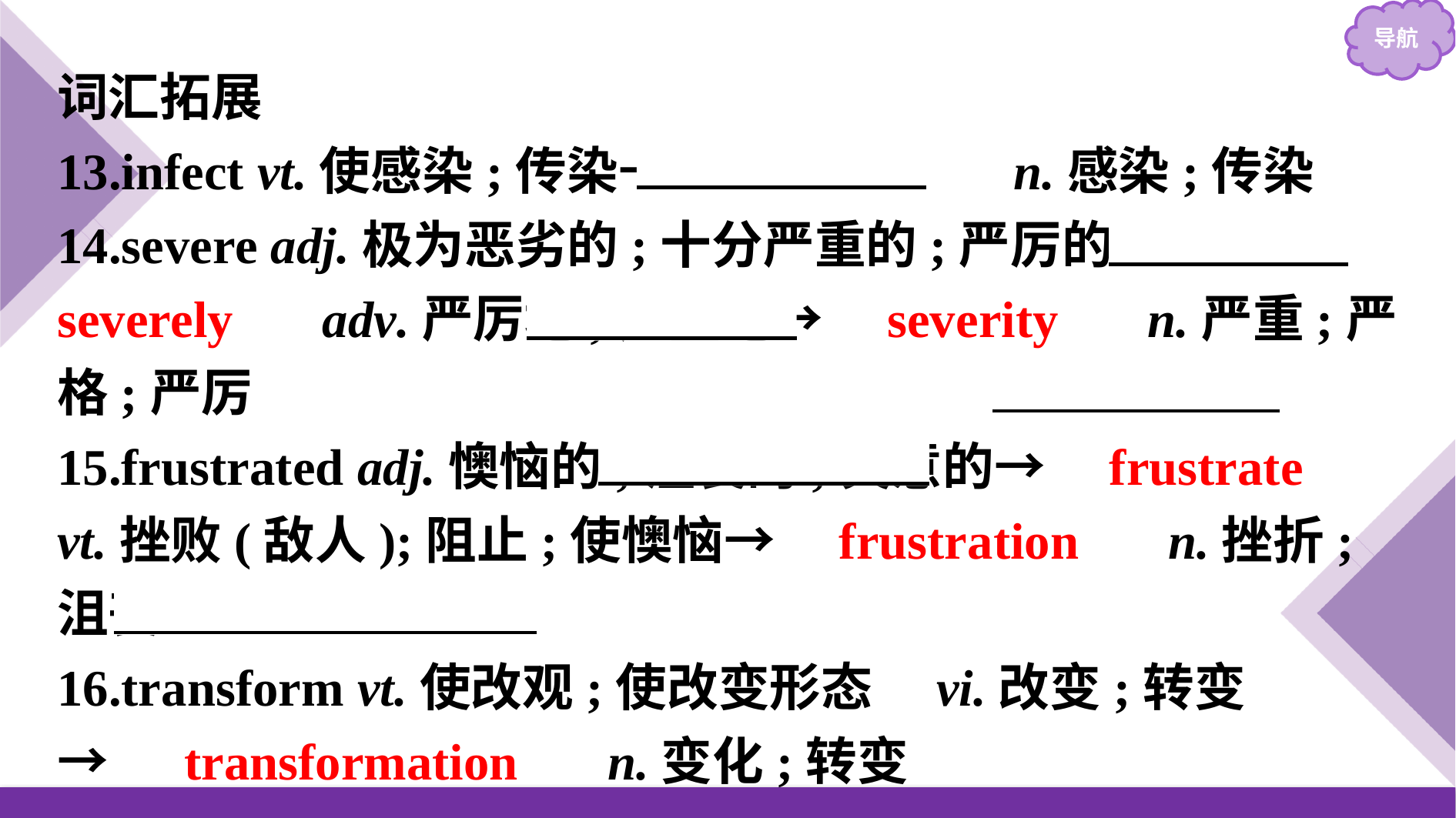

词汇拓展
13.infect vt.使感染;传染→　infection　 n.感染;传染
14.severe adj.极为恶劣的;十分严重的;严厉的→　severely　 adv.严厉地;严重地→　severity　 n.严重;严格;严厉
15.frustrated adj.懊恼的;沮丧的;失意的→　frustrate　 vt.挫败(敌人);阻止;使懊恼→　frustration　 n.挫折;沮丧
16.transform vt.使改观;使改变形态　vi.改变;转变
→　transformation　 n.变化;转变